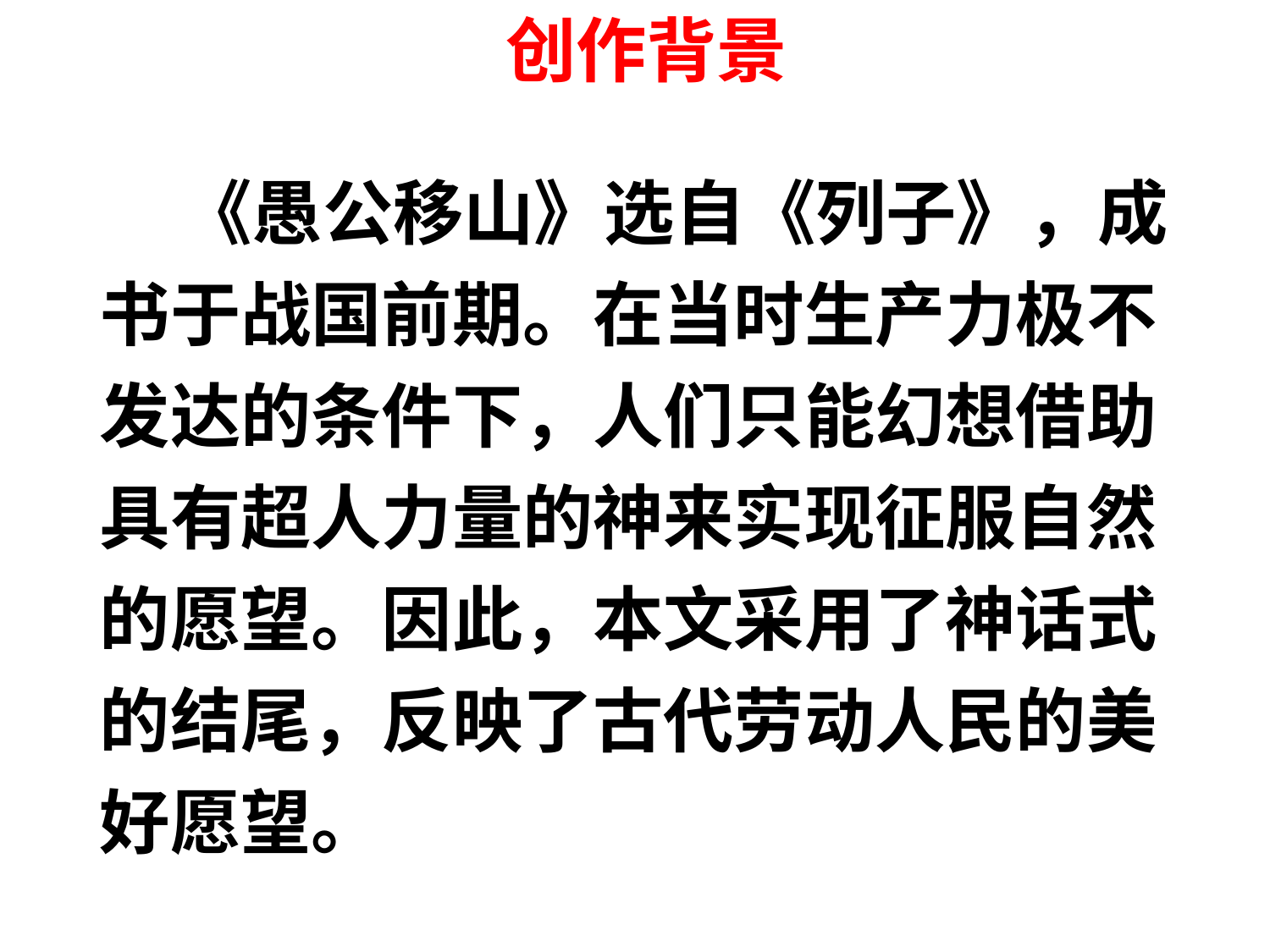

# 创作背景
       《愚公移山》选自《列子》，成书于战国前期。在当时生产力极不发达的条件下，人们只能幻想借助具有超人力量的神来实现征服自然的愿望。因此，本文采用了神话式的结尾，反映了古代劳动人民的美好愿望。